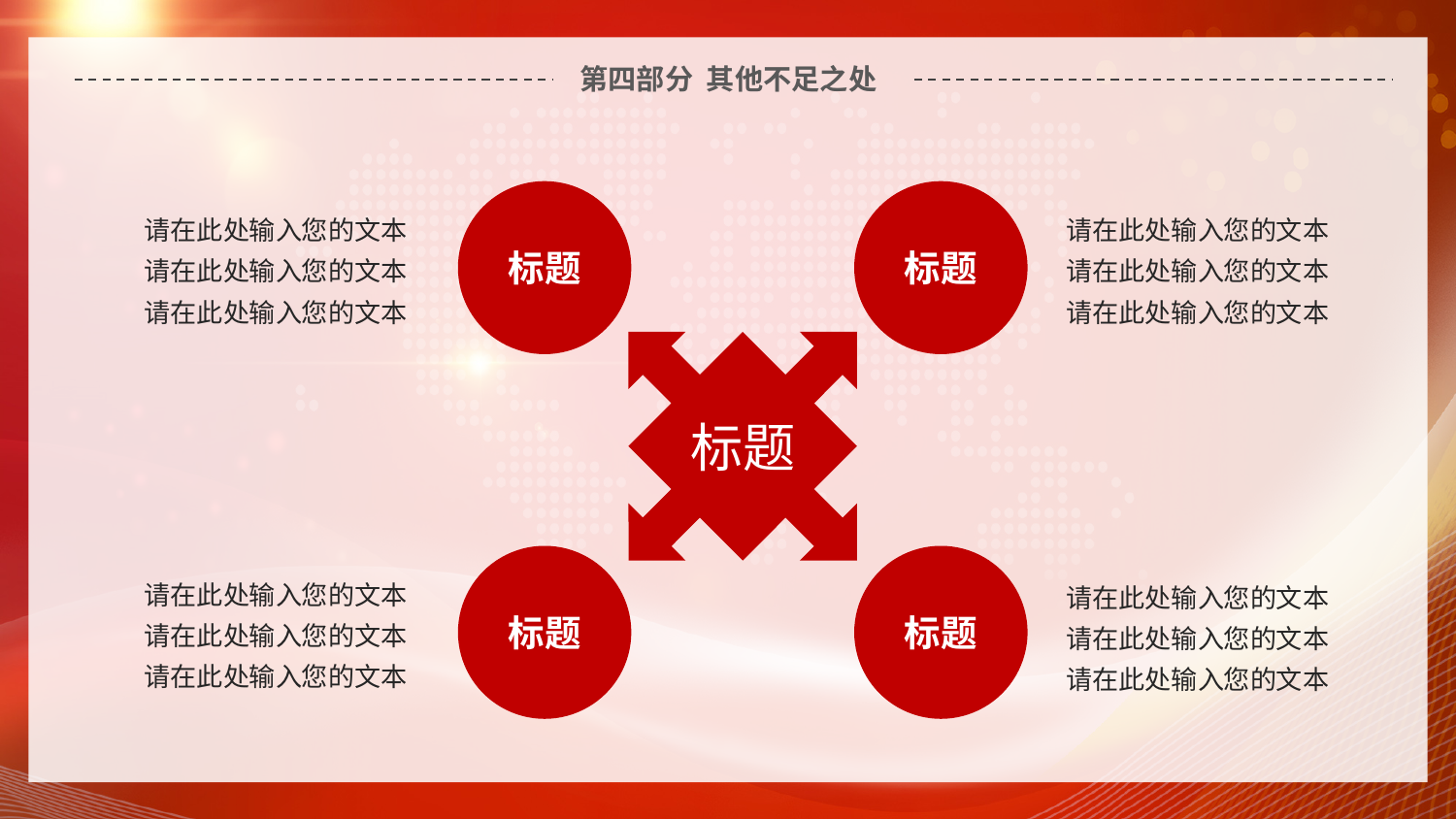

延迟符
# 第四部分  其他不足之处
标题
标题
请在此处输入您的文本
请在此处输入您的文本
请在此处输入您的文本
请在此处输入您的文本
请在此处输入您的文本
请在此处输入您的文本
标题
标题
标题
请在此处输入您的文本
请在此处输入您的文本
请在此处输入您的文本
请在此处输入您的文本
请在此处输入您的文本
请在此处输入您的文本